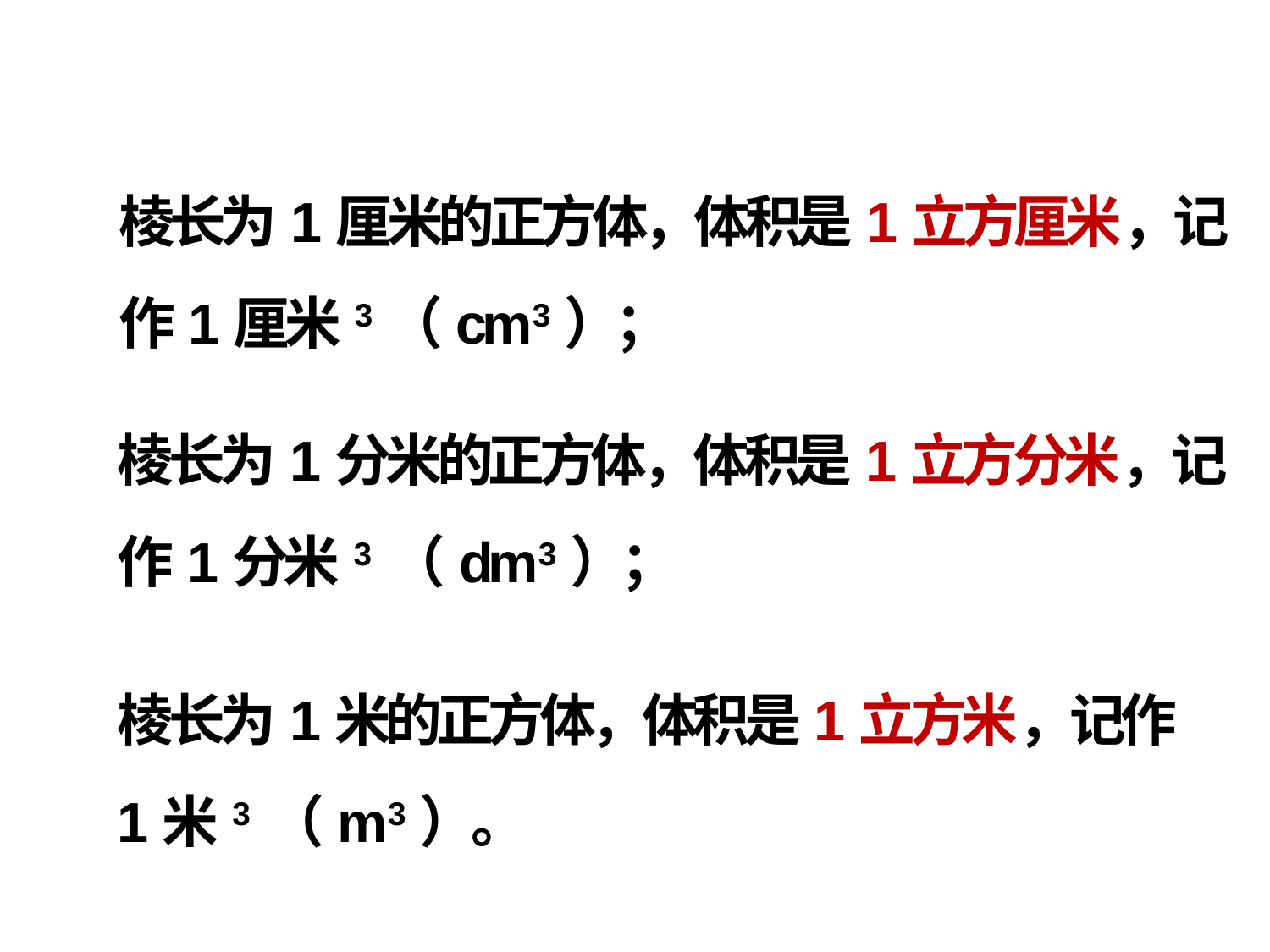

棱长为1厘米的正方体，体积是1立方厘米，记
作1厘米3（cm3）；
棱长为1分米的正方体，体积是1立方分米，记
作1分米3 （dm3）；
棱长为1米的正方体，体积是1立方米，记作
1米3 （m3）。